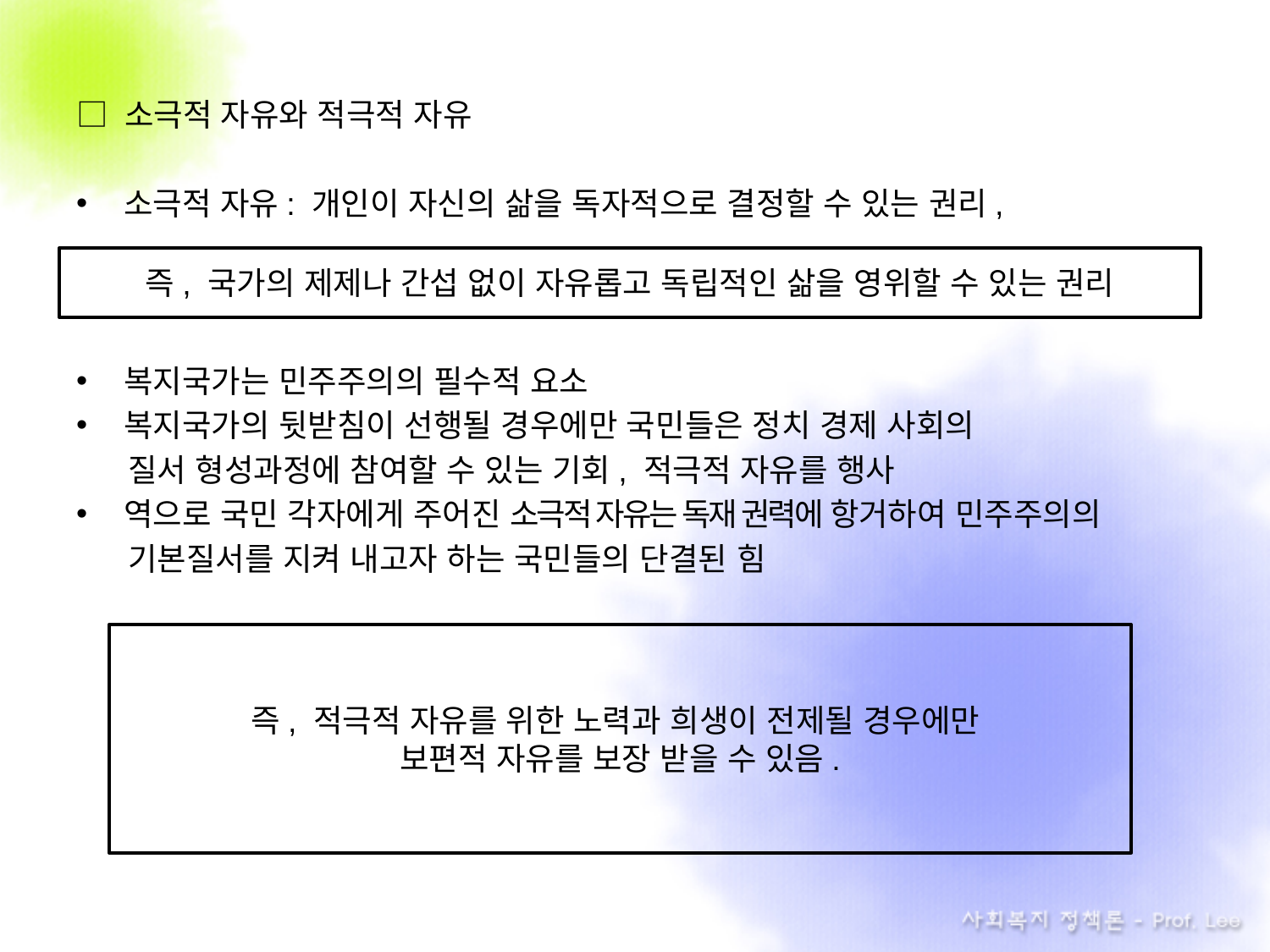

□ 소극적 자유와 적극적 자유

소극적 자유: 개인이 자신의 삶을 독자적으로 결정할 수 있는 권리,

복지국가는 민주주의의 필수적 요소
복지국가의 뒷받침이 선행될 경우에만 국민들은 정치 경제 사회의
  .. 질서 형성과정에 참여할 수 있는 기회, 적극적 자유를 행사
역으로 국민 각자에게 주어진 소극적 자유는 독재 권력에 항거하여 민주주의의
 .   기본질서를 지켜 내고자 하는 국민들의 단결된 힘

즉, 국가의 제제나 간섭 없이 자유롭고 독립적인 삶을 영위할 수 있는 권리
즉, 적극적 자유를 위한 노력과 희생이 전제될 경우에만
보편적 자유를 보장 받을 수 있음.